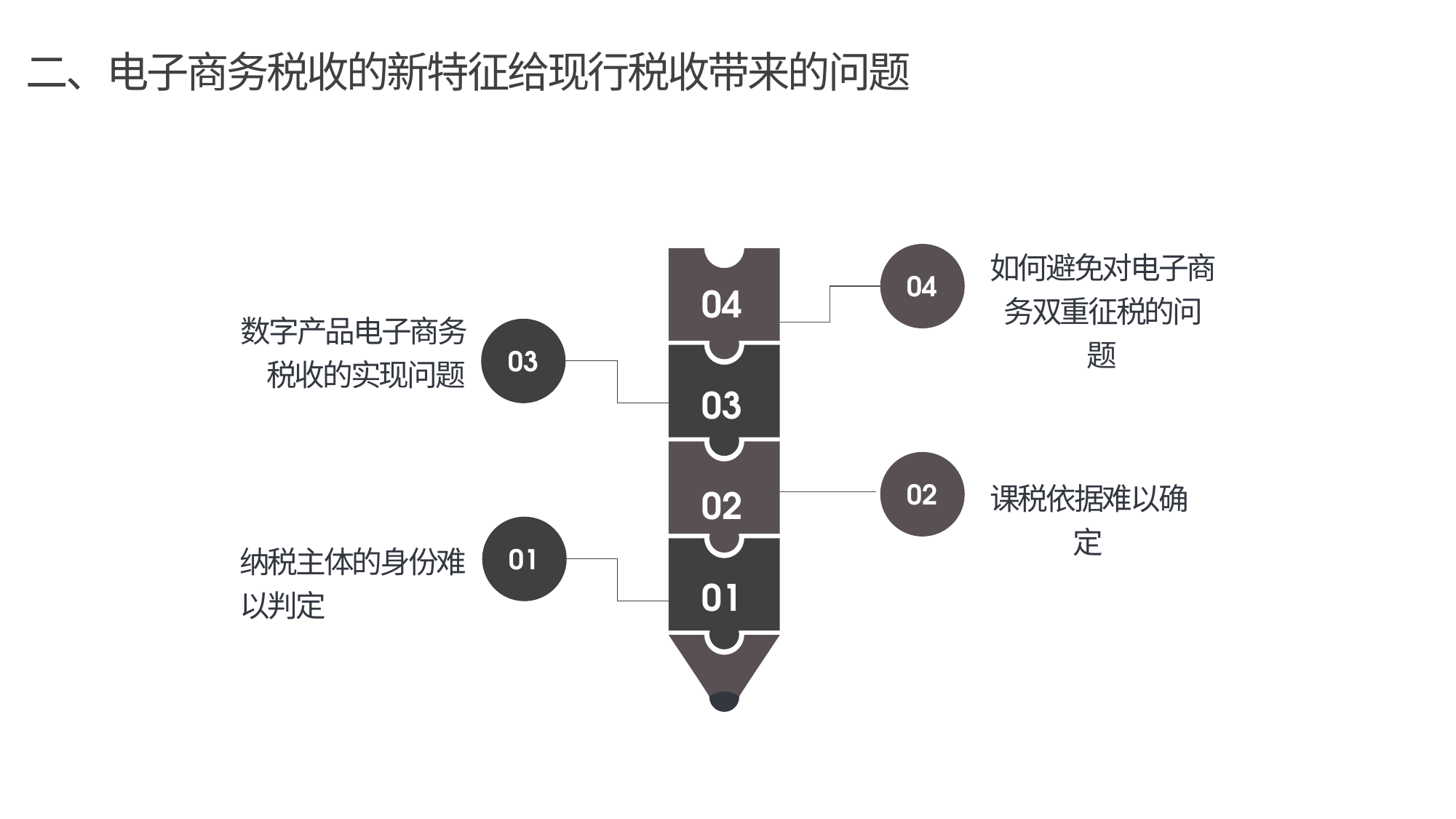

二、电子商务税收的新特征给现行税收带来的问题
如何避免对电子商务双重征税的问题
04

04
数字产品电子商务税收的实现问题
03
03
02
课税依据难以确定
02
01
纳税主体的身份难以判定
01